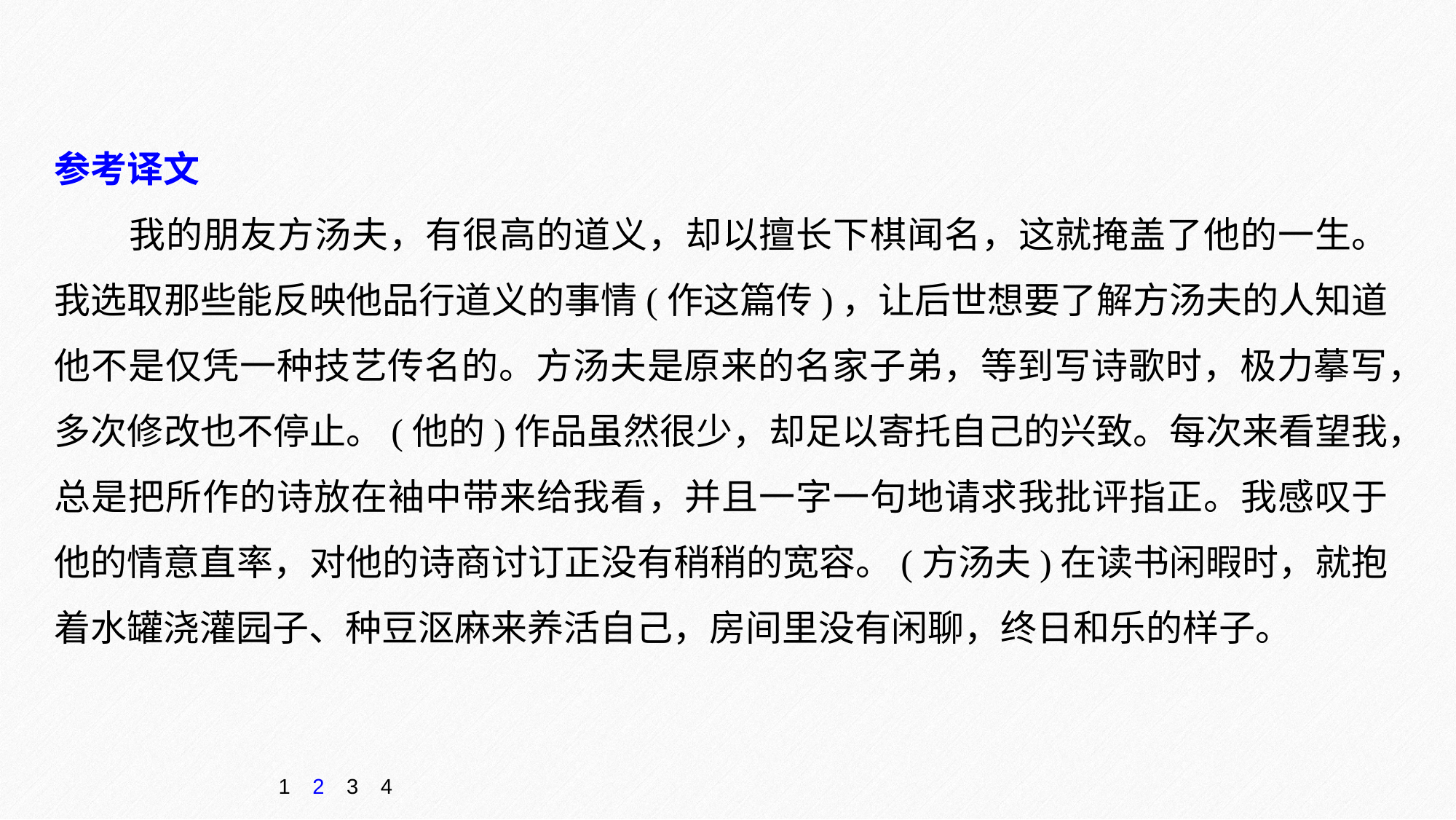

参考译文
我的朋友方汤夫，有很高的道义，却以擅长下棋闻名，这就掩盖了他的一生。我选取那些能反映他品行道义的事情(作这篇传)，让后世想要了解方汤夫的人知道他不是仅凭一种技艺传名的。方汤夫是原来的名家子弟，等到写诗歌时，极力摹写，多次修改也不停止。(他的)作品虽然很少，却足以寄托自己的兴致。每次来看望我，总是把所作的诗放在袖中带来给我看，并且一字一句地请求我批评指正。我感叹于他的情意直率，对他的诗商讨订正没有稍稍的宽容。(方汤夫)在读书闲暇时，就抱着水罐浇灌园子、种豆沤麻来养活自己，房间里没有闲聊，终日和乐的样子。
1
2
3
4